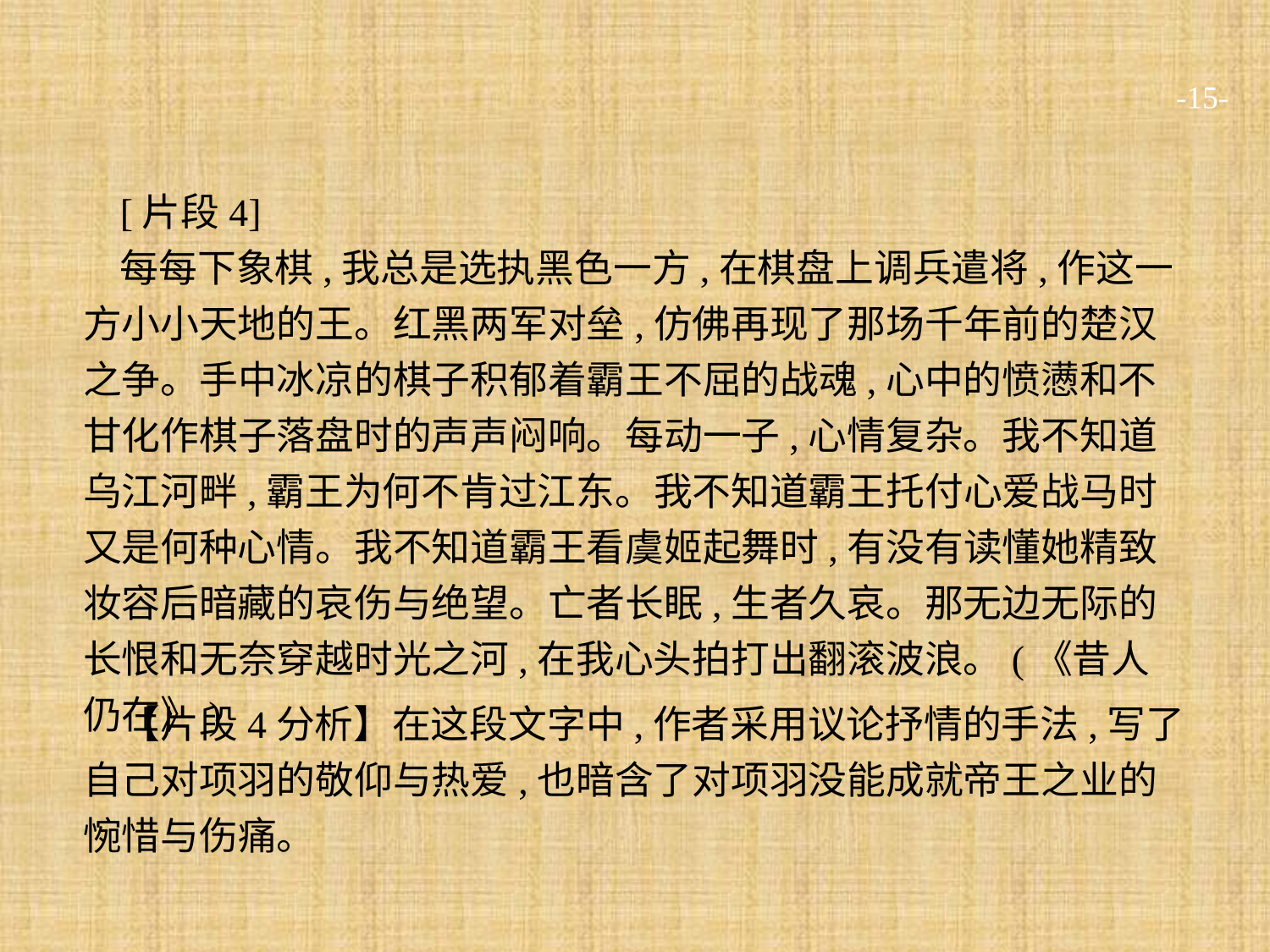

-15-
[片段4]
每每下象棋,我总是选执黑色一方,在棋盘上调兵遣将,作这一方小小天地的王。红黑两军对垒,仿佛再现了那场千年前的楚汉之争。手中冰凉的棋子积郁着霸王不屈的战魂,心中的愤懑和不甘化作棋子落盘时的声声闷响。每动一子,心情复杂。我不知道乌江河畔,霸王为何不肯过江东。我不知道霸王托付心爱战马时又是何种心情。我不知道霸王看虞姬起舞时,有没有读懂她精致妆容后暗藏的哀伤与绝望。亡者长眠,生者久哀。那无边无际的长恨和无奈穿越时光之河,在我心头拍打出翻滚波浪。(《昔人仍在》)
【片段4分析】在这段文字中,作者采用议论抒情的手法,写了自己对项羽的敬仰与热爱,也暗含了对项羽没能成就帝王之业的惋惜与伤痛。